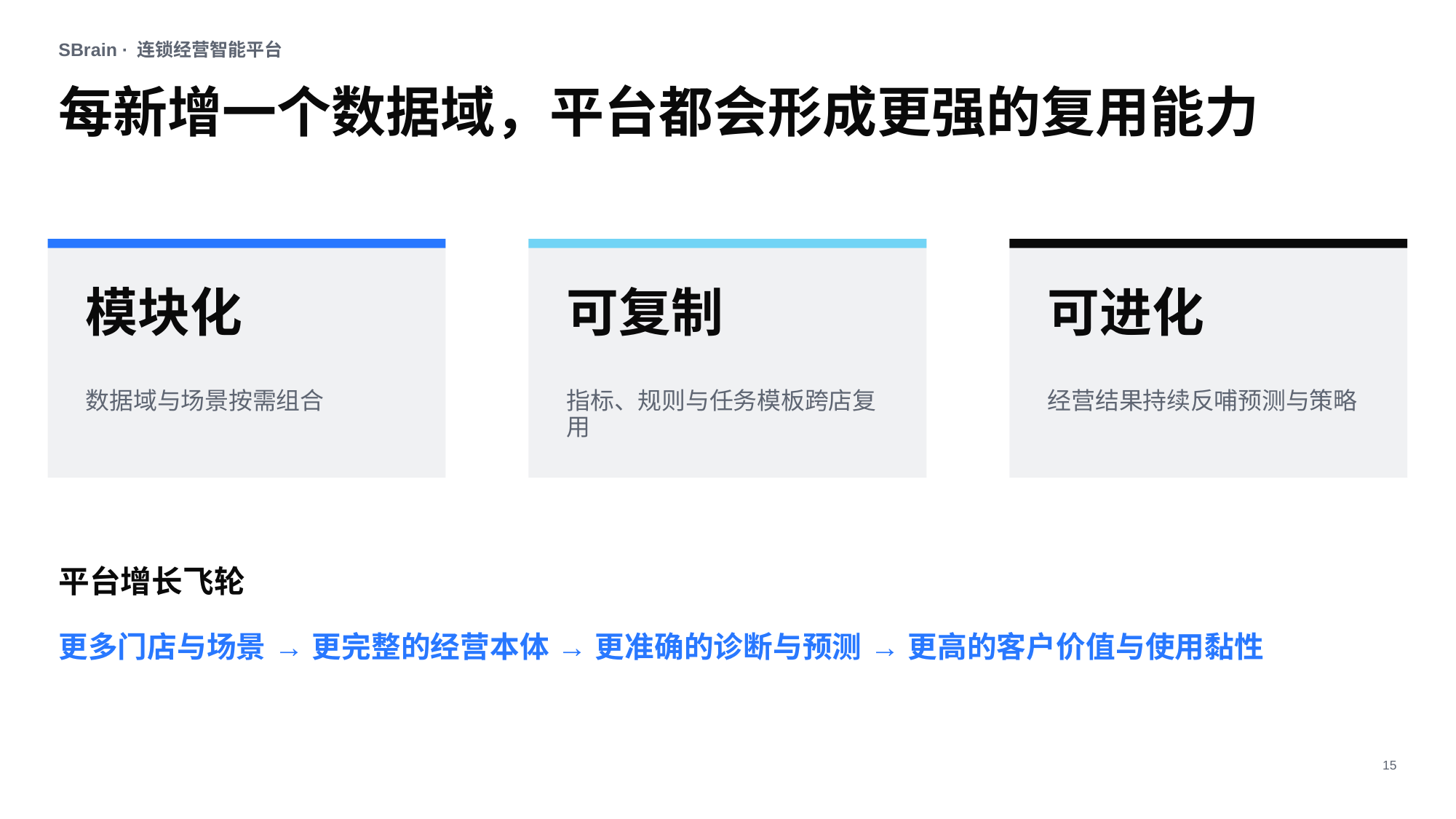

SBrain · 连锁经营智能平台
每新增一个数据域，平台都会形成更强的复用能力

模块化
可复制
可进化
数据域与场景按需组合
指标、规则与任务模板跨店复用
经营结果持续反哺预测与策略
平台增长飞轮
更多门店与场景 → 更完整的经营本体 → 更准确的诊断与预测 → 更高的客户价值与使用黏性
15